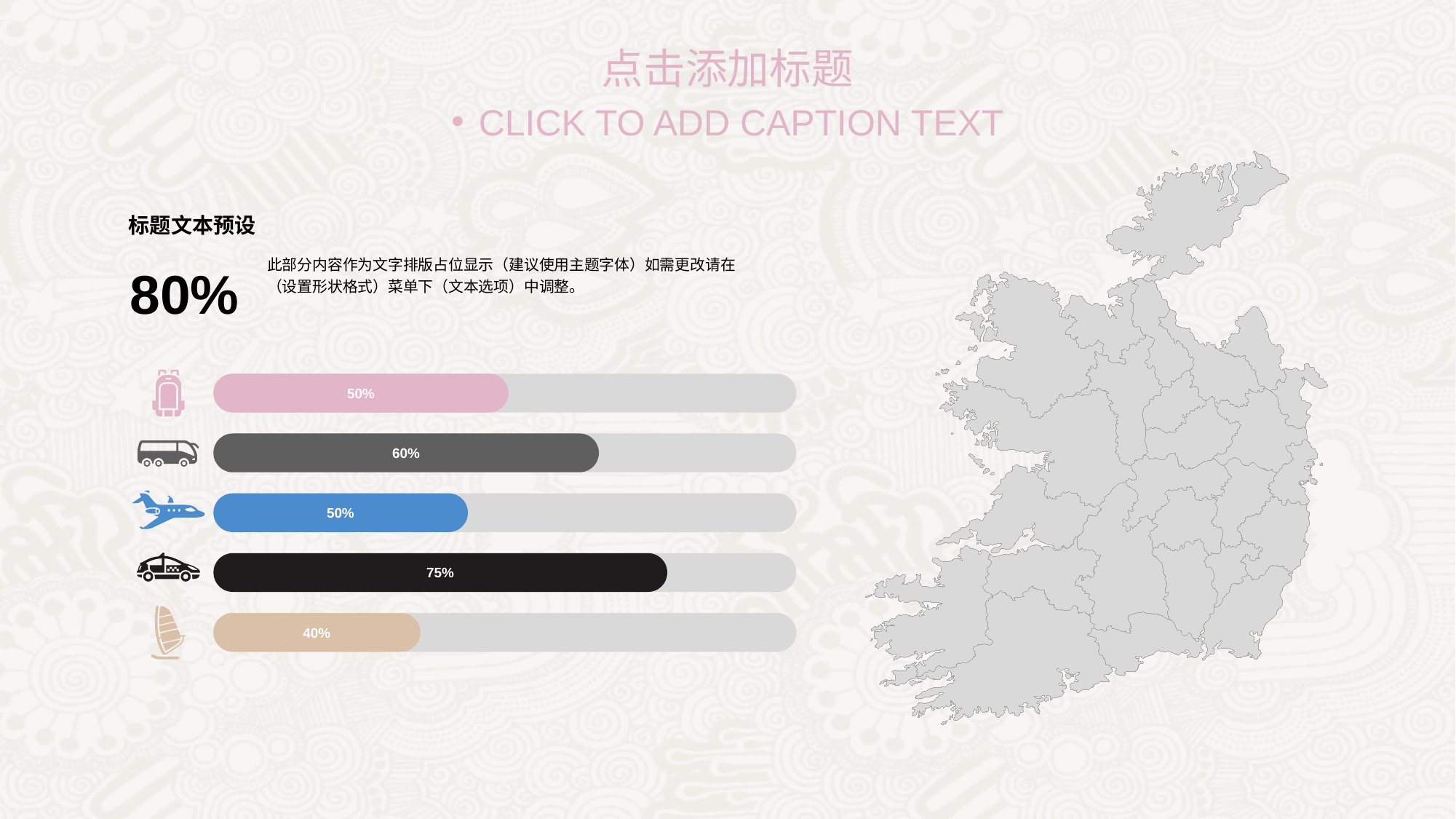

点击添加标题
CLICK TO ADD CAPTION TEXT

标题文本预设
此部分内容作为文字排版占位显示（建议使用主题字体）如需更改请在
（设置形状格式）菜单下（文本选项）中调整。
80%

50%

60%

50%

75%

40%